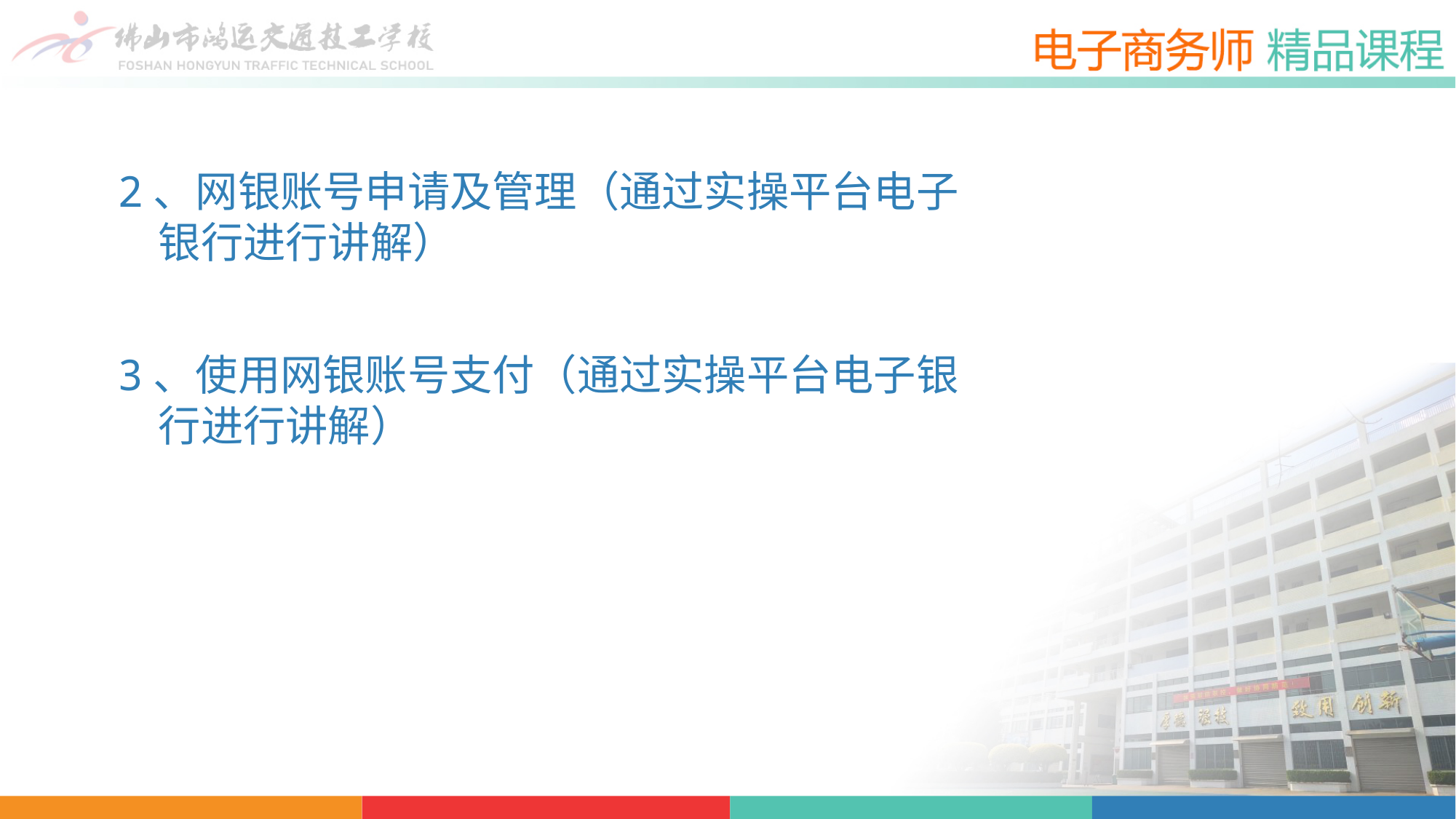

2、网银账号申请及管理（通过实操平台电子银行进行讲解）

3、使用网银账号支付（通过实操平台电子银行进行讲解）